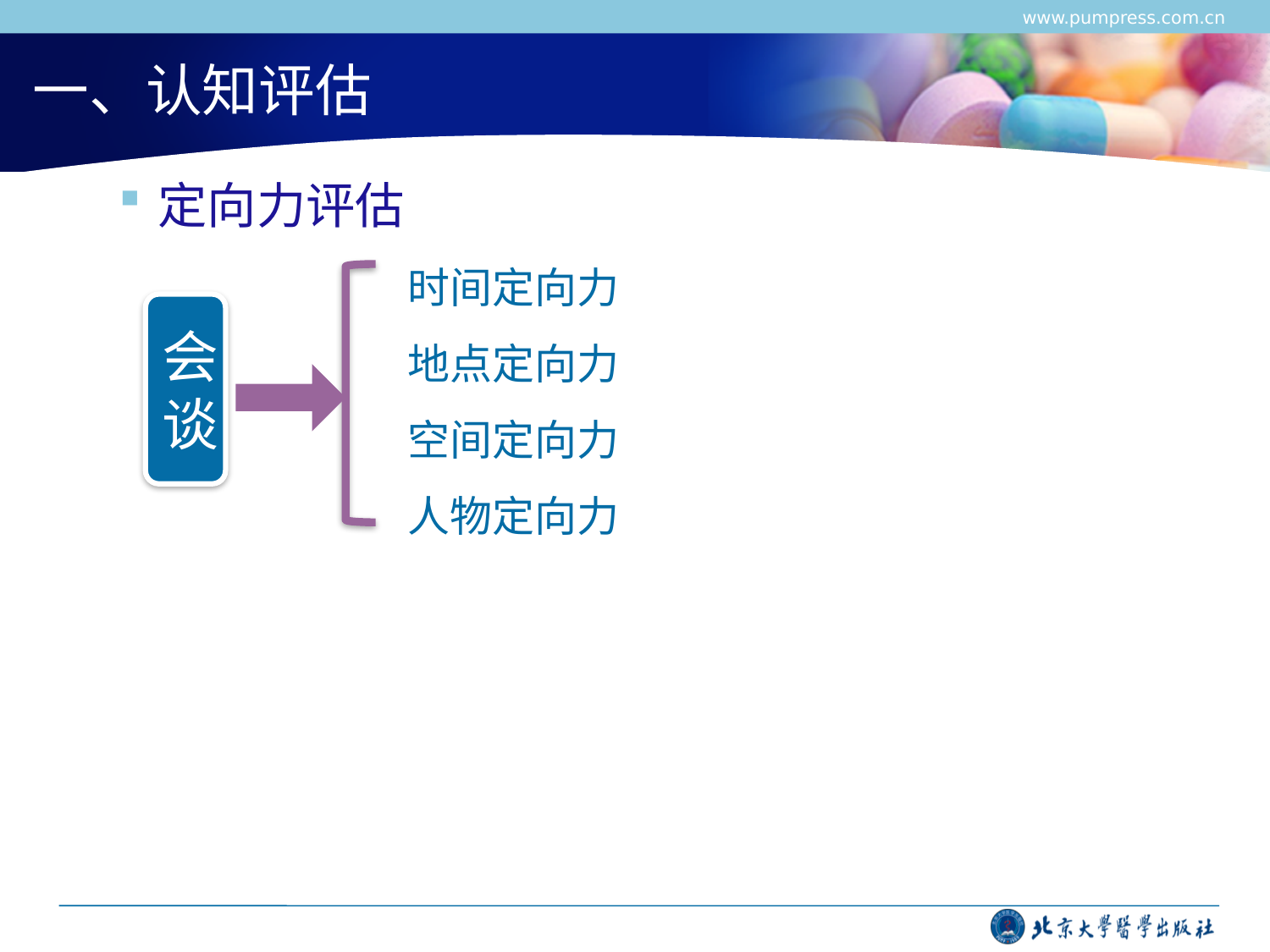

www.pumpress.com.cn
# 一、认知评估
定向力评估

时间定向力
地点定向力
空间定向力
人物定向力

会谈